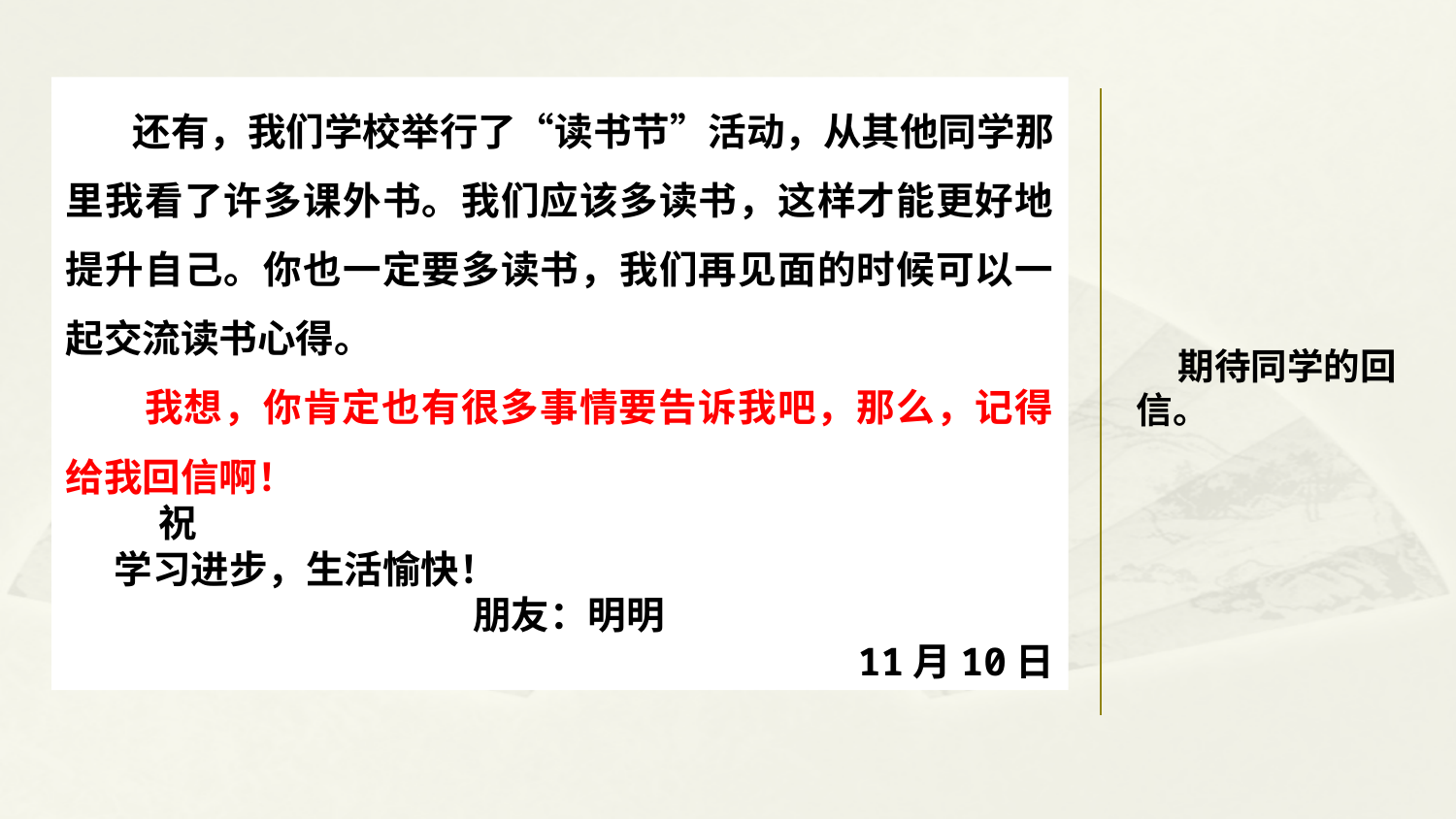

还有，我们学校举行了“读书节”活动，从其他同学那里我看了许多课外书。我们应该多读书，这样才能更好地提升自己。你也一定要多读书，我们再见面的时候可以一起交流读书心得。
  我想，你肯定也有很多事情要告诉我吧，那么，记得给我回信啊！
    祝
学习进步，生活愉快！
                                        朋友：明明
11月10日
    期待同学的回信。